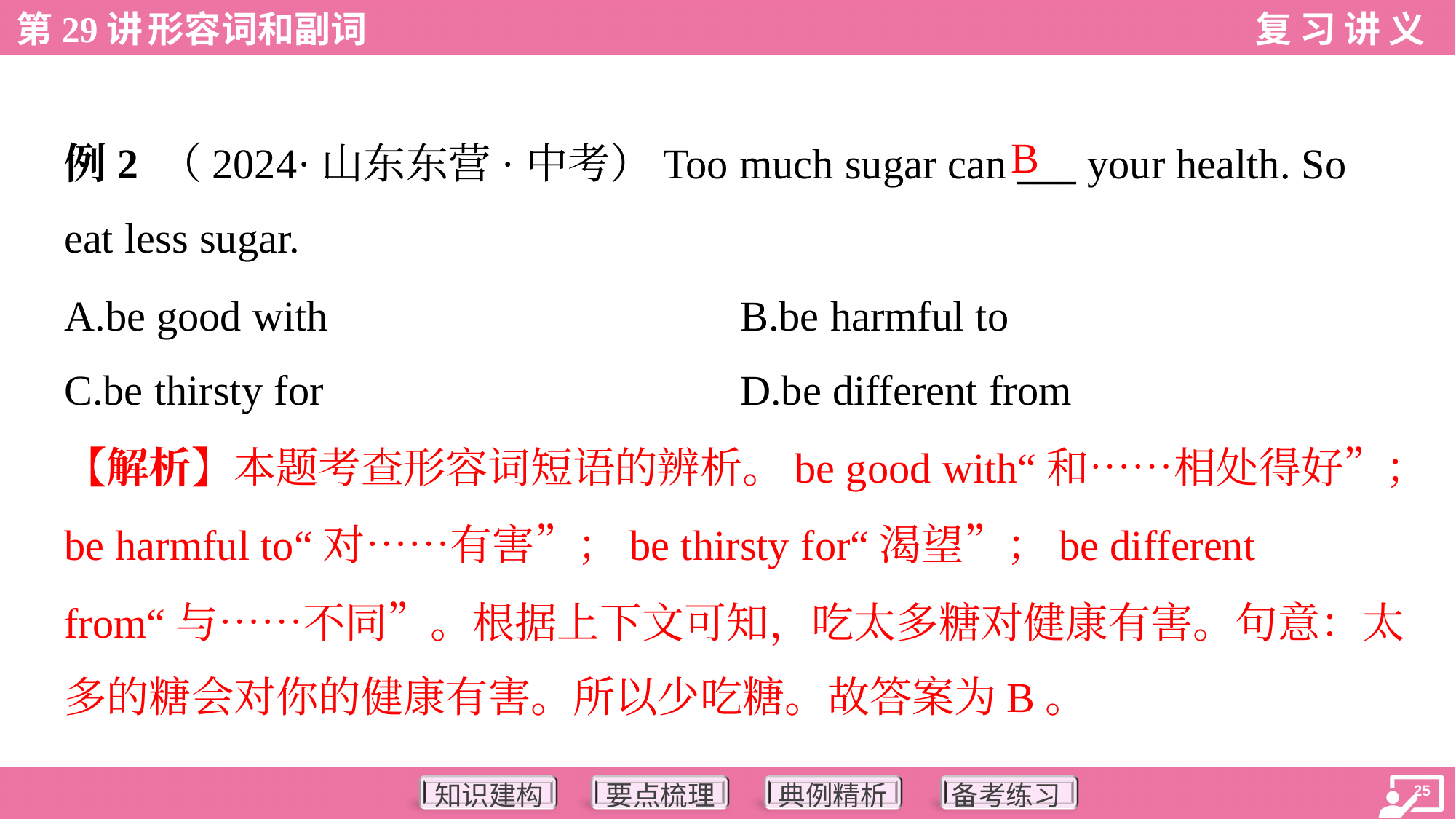

B
例2 （2024·山东东营·中考）Too much sugar can ___ your health. So
eat less sugar.
A.be good with	B.be harmful to
C.be thirsty for	D.be different from
【解析】本题考查形容词短语的辨析。be good with“和……相处得好”；
be harmful to“对……有害”；be thirsty for“渴望”；be different
from“与……不同”。根据上下文可知，吃太多糖对健康有害。句意：太
多的糖会对你的健康有害。所以少吃糖。故答案为B。